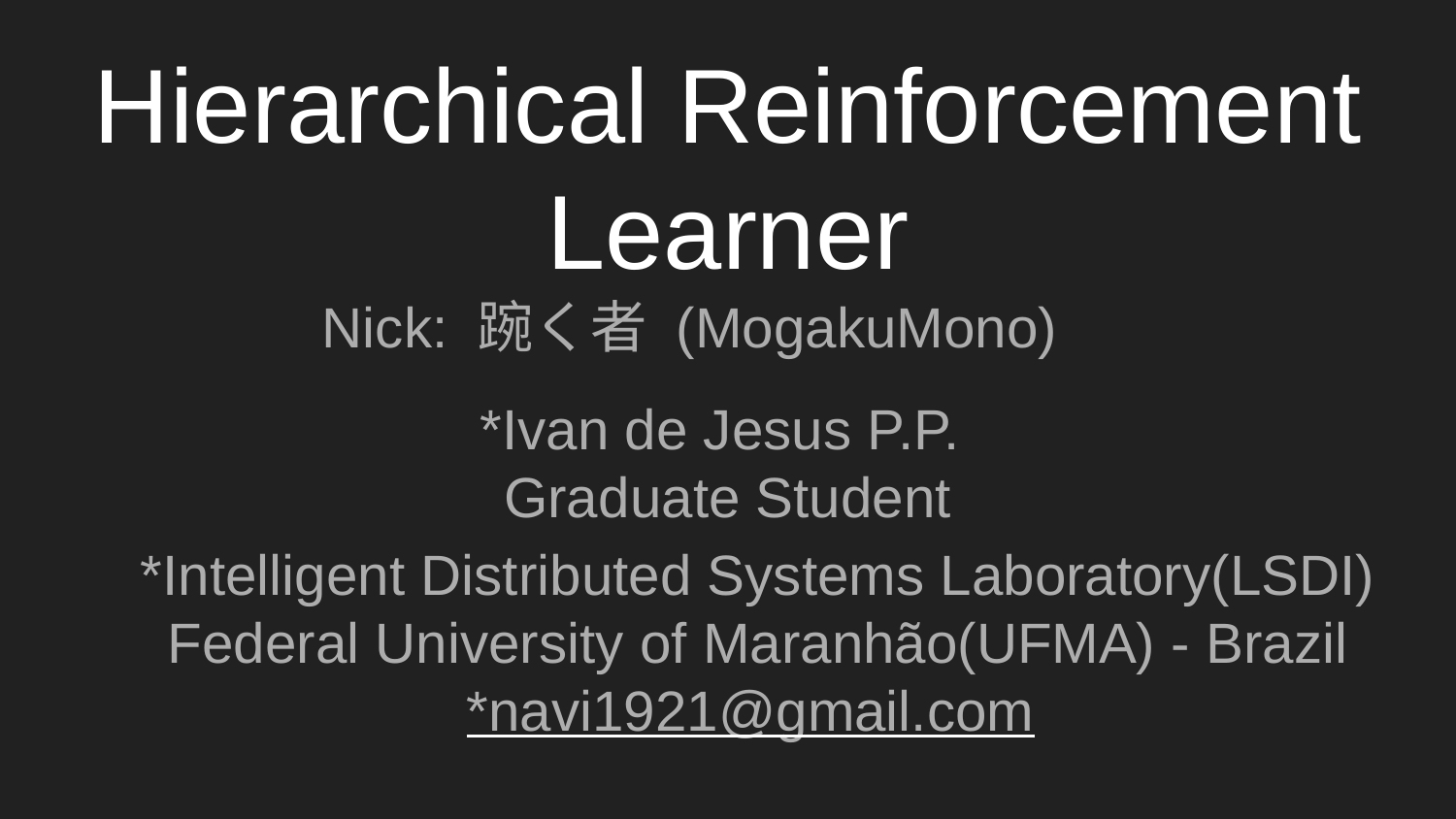

Hierarchical Reinforcement Learner
Nick: 踠く者 (MogakuMono)
*Ivan de Jesus P.P.
Graduate Student
*Intelligent Distributed Systems Laboratory(LSDI) Federal University of Maranhão(UFMA) - Brazil
*navi1921@gmail.com